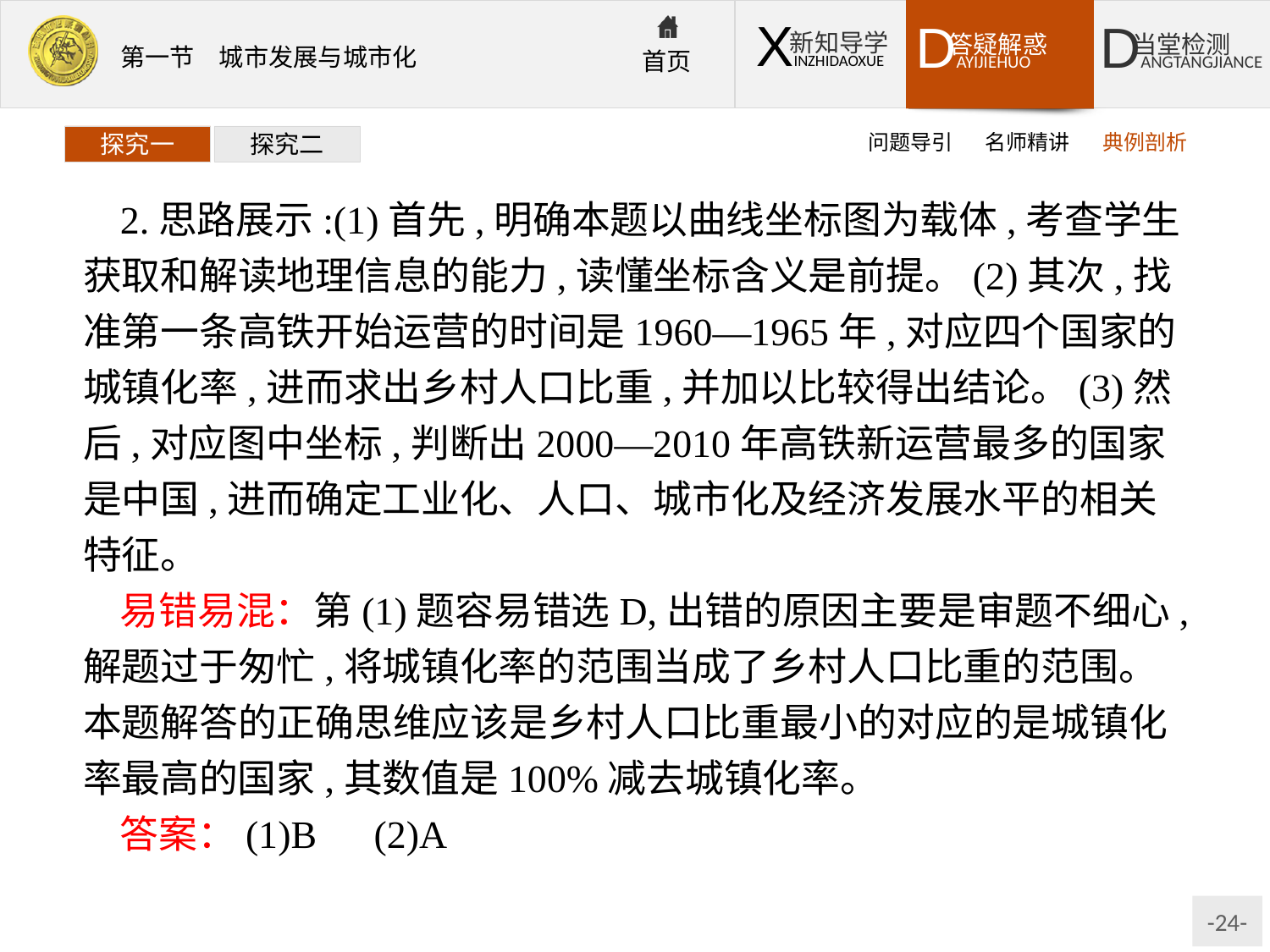

问题导引
名师精讲
典例剖析
探究一
探究二
2.思路展示:(1)首先,明确本题以曲线坐标图为载体,考查学生获取和解读地理信息的能力,读懂坐标含义是前提。(2)其次,找准第一条高铁开始运营的时间是1960—1965年,对应四个国家的城镇化率,进而求出乡村人口比重,并加以比较得出结论。(3)然后,对应图中坐标,判断出2000—2010年高铁新运营最多的国家是中国,进而确定工业化、人口、城市化及经济发展水平的相关特征。
易错易混：第(1)题容易错选D,出错的原因主要是审题不细心,解题过于匆忙,将城镇化率的范围当成了乡村人口比重的范围。本题解答的正确思维应该是乡村人口比重最小的对应的是城镇化率最高的国家,其数值是100%减去城镇化率。
答案：(1)B　(2)A